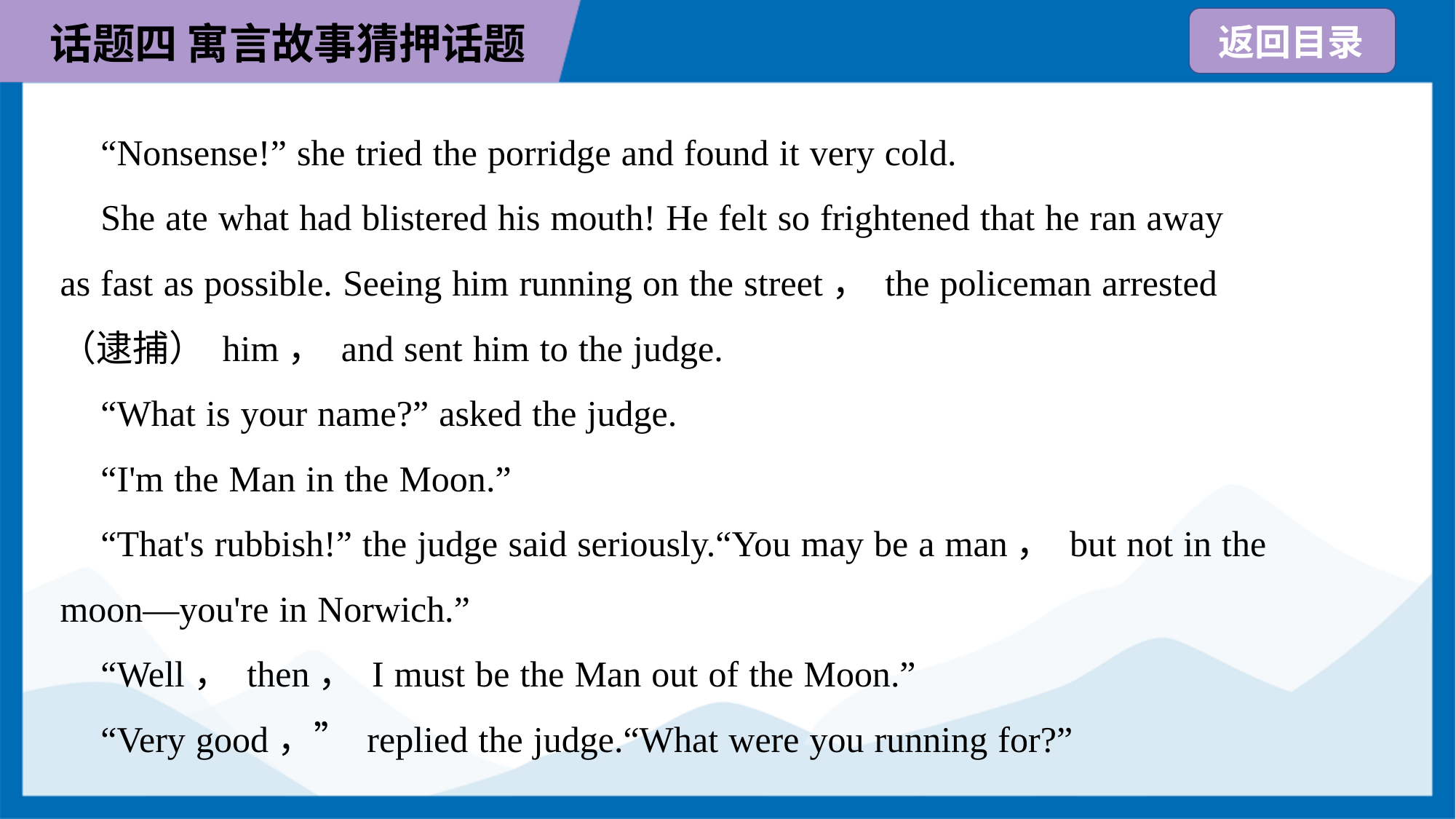

“Nonsense!” she tried the porridge and found it very cold.
    She ate what had blistered his mouth! He felt so frightened that he ran away
as fast as possible. Seeing him running on the street， the policeman arrested
（逮捕） him， and sent him to the judge.
    “What is your name?” asked the judge.
    “I'm the Man in the Moon.”
    “That's rubbish!” the judge said seriously.“You may be a man， but not in the
moon—you're in Norwich.”
    “Well， then， I must be the Man out of the Moon.”
    “Very good，” replied the judge.“What were you running for?”